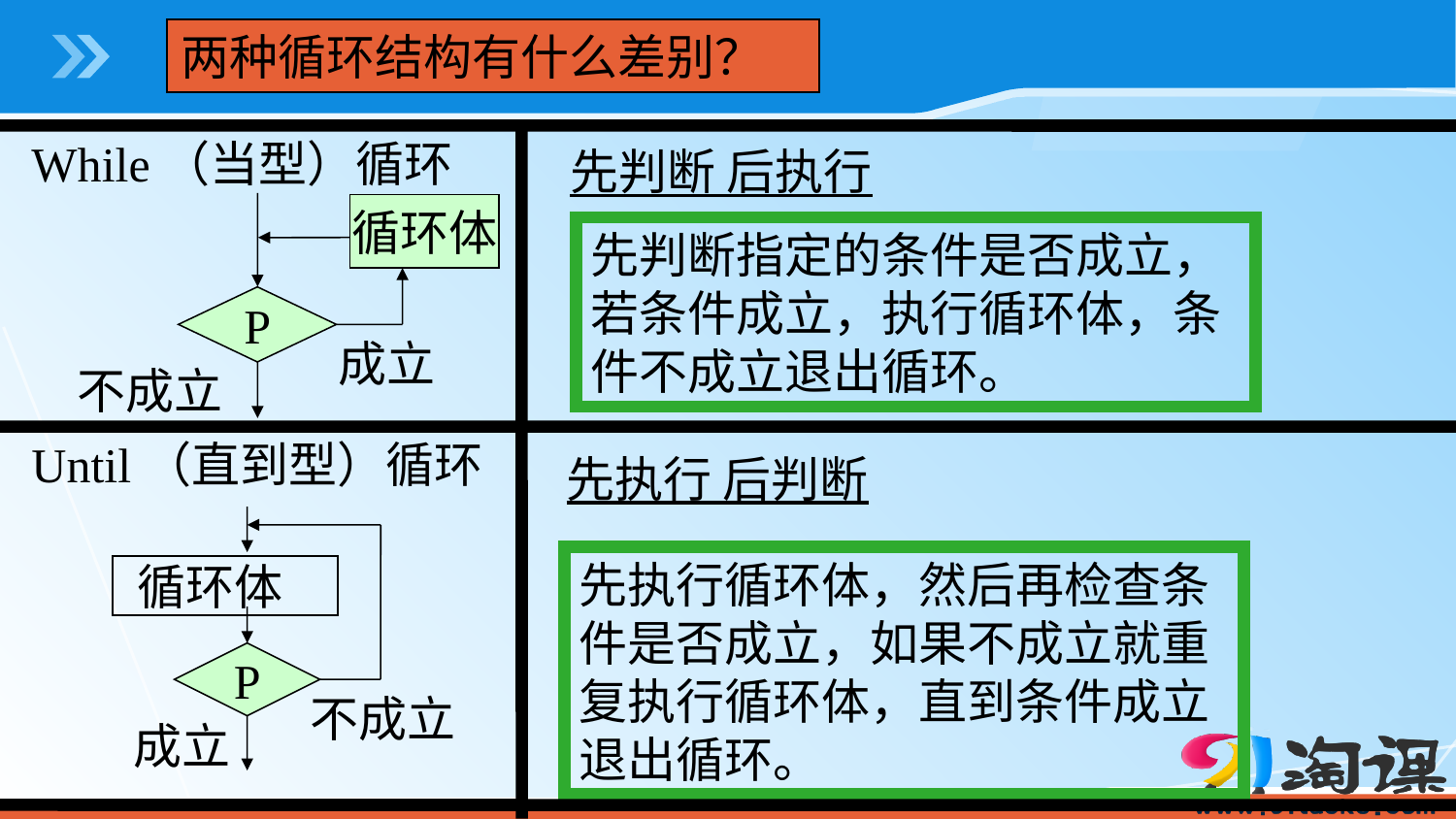

两种循环结构有什么差别？

While（当型）循环

先判断 后执行

循环体
先判断指定的条件是否成立，若条件成立，执行循环体，条件不成立退出循环。

P

成立
不成立

Until（直到型）循环
先执行 后判断

先执行循环体，然后再检查条件是否成立，如果不成立就重复执行循环体，直到条件成立退出循环。
循环体

P

不成立
   成立